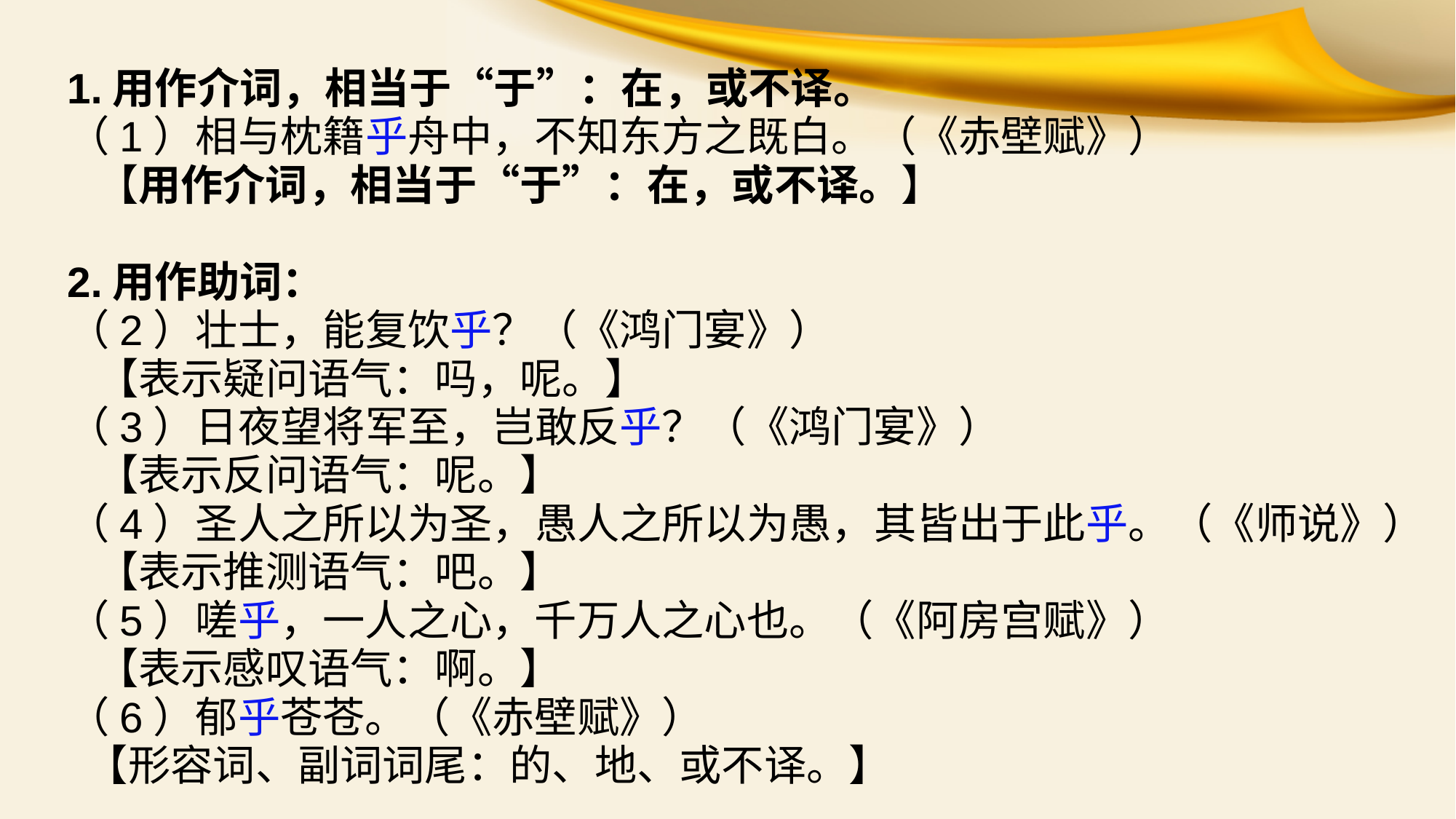

1.用作介词，相当于“于”：在，或不译。
（1）相与枕籍乎舟中，不知东方之既白。（《赤壁赋》）
  【用作介词，相当于“于”：在，或不译。】

2.用作助词：
（2）壮士，能复饮乎？（《鸿门宴》）
  【表示疑问语气：吗，呢。】
（3）日夜望将军至，岂敢反乎？（《鸿门宴》）
  【表示反问语气：呢。】
（4）圣人之所以为圣，愚人之所以为愚，其皆出于此乎。（《师说》）
  【表示推测语气：吧。】
（5）嗟乎，一人之心，千万人之心也。（《阿房宫赋》）
  【表示感叹语气：啊。】
（6）郁乎苍苍。（《赤壁赋》）
  【形容词、副词词尾：的、地、或不译。】